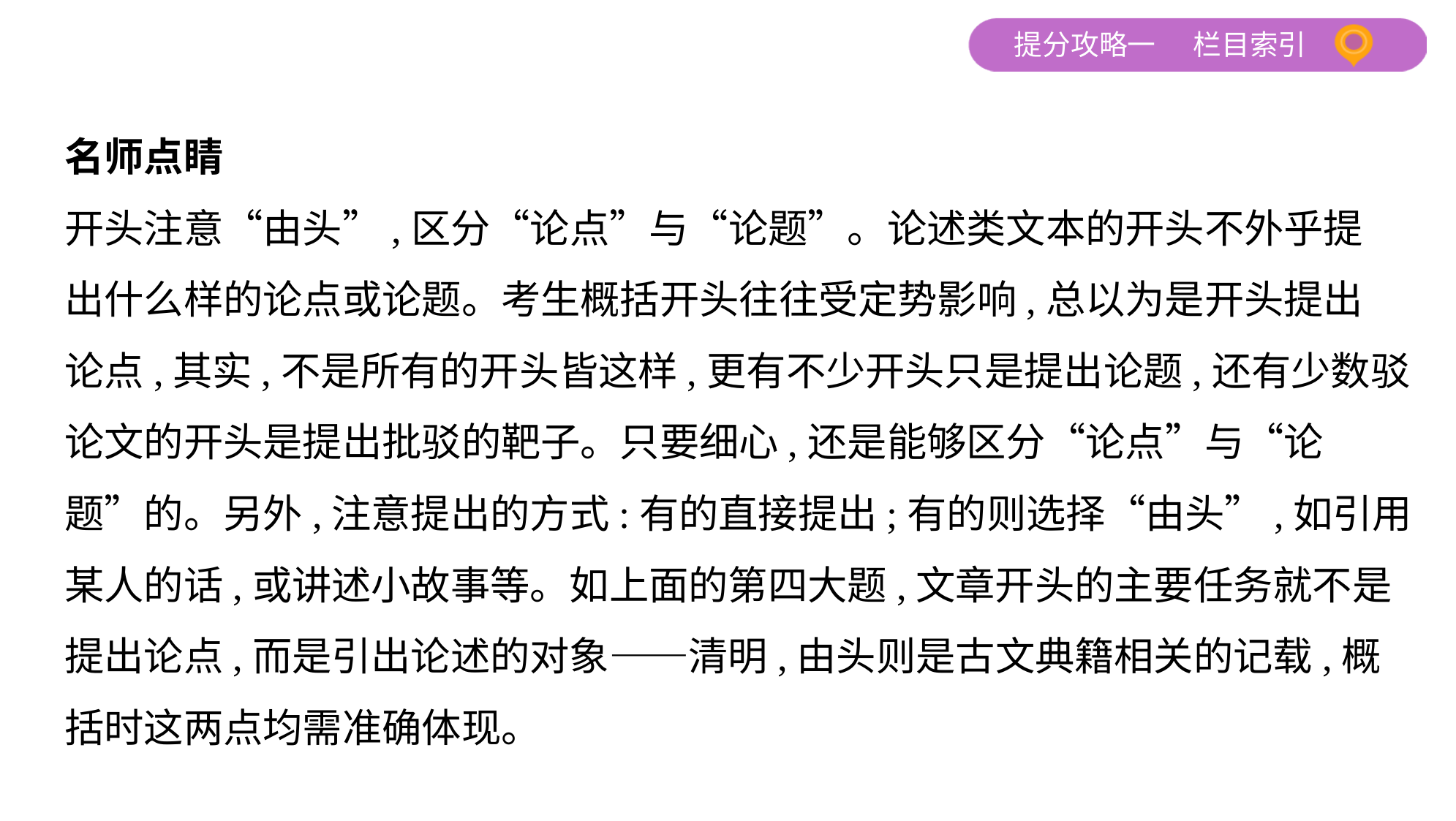

名师点睛
开头注意“由头”,区分“论点”与“论题”。论述类文本的开头不外乎提
出什么样的论点或论题。考生概括开头往往受定势影响,总以为是开头提出
论点,其实,不是所有的开头皆这样,更有不少开头只是提出论题,还有少数驳
论文的开头是提出批驳的靶子。只要细心,还是能够区分“论点”与“论
题”的。另外,注意提出的方式:有的直接提出;有的则选择“由头”,如引用
某人的话,或讲述小故事等。如上面的第四大题,文章开头的主要任务就不是
提出论点,而是引出论述的对象——清明,由头则是古文典籍相关的记载,概
括时这两点均需准确体现。